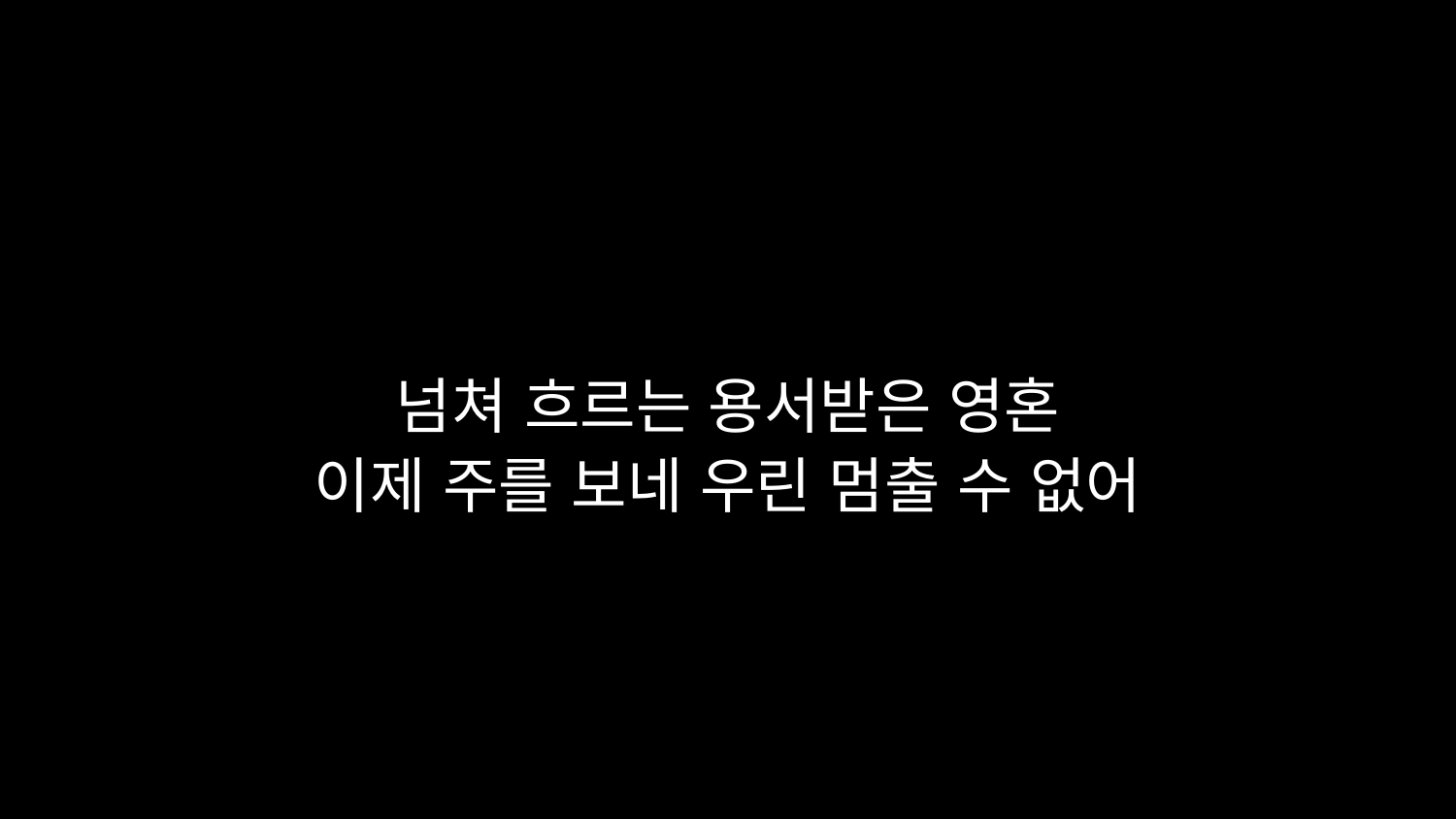

# 넘쳐 흐르는 용서받은 영혼 이제 주를 보네 우린 멈출 수 없어